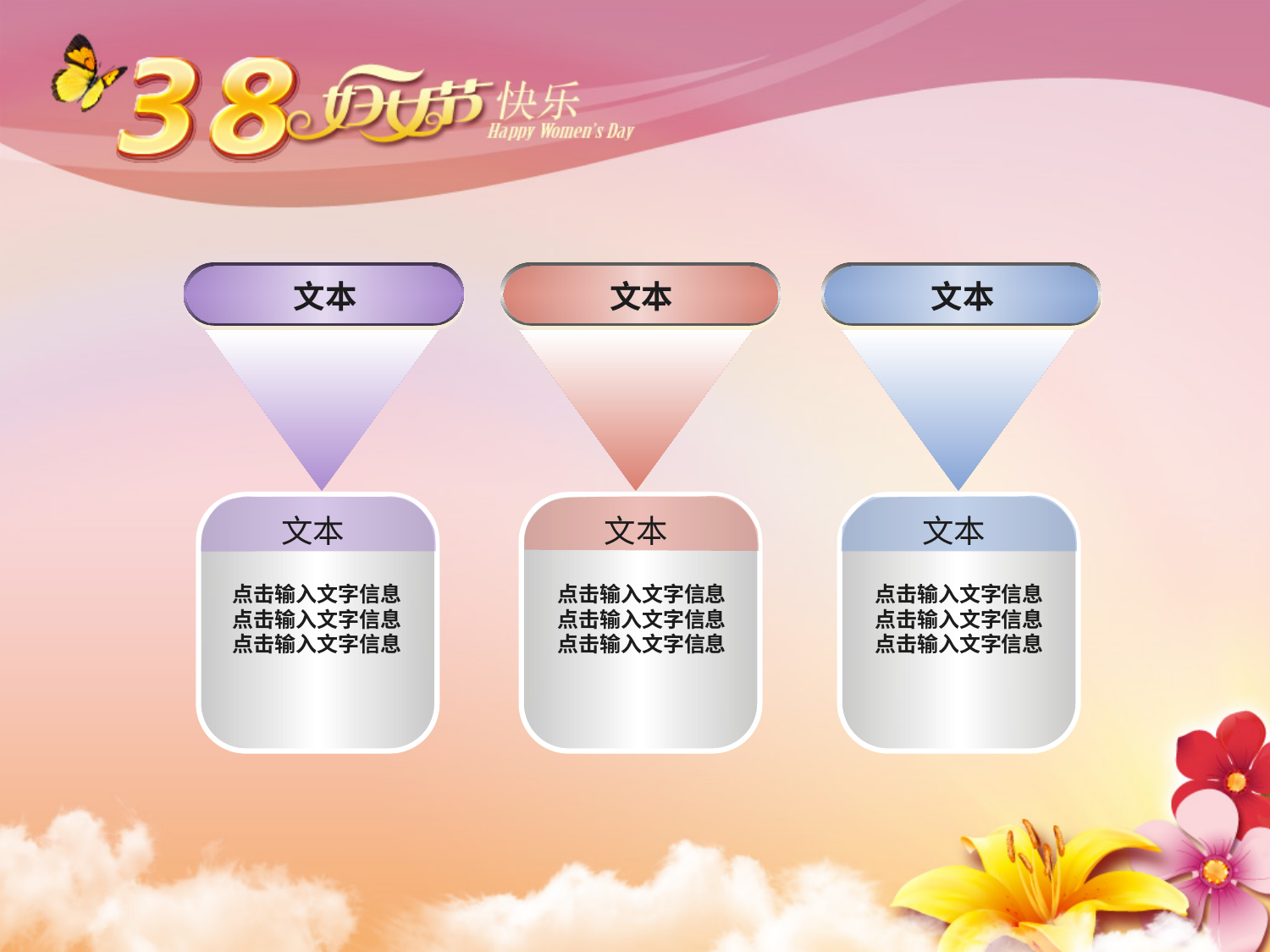

文本
文本
文本

文本
文本
文本
点击输入文字信息
点击输入文字信息
点击输入文字信息
点击输入文字信息
点击输入文字信息
点击输入文字信息
点击输入文字信息
点击输入文字信息
点击输入文字信息